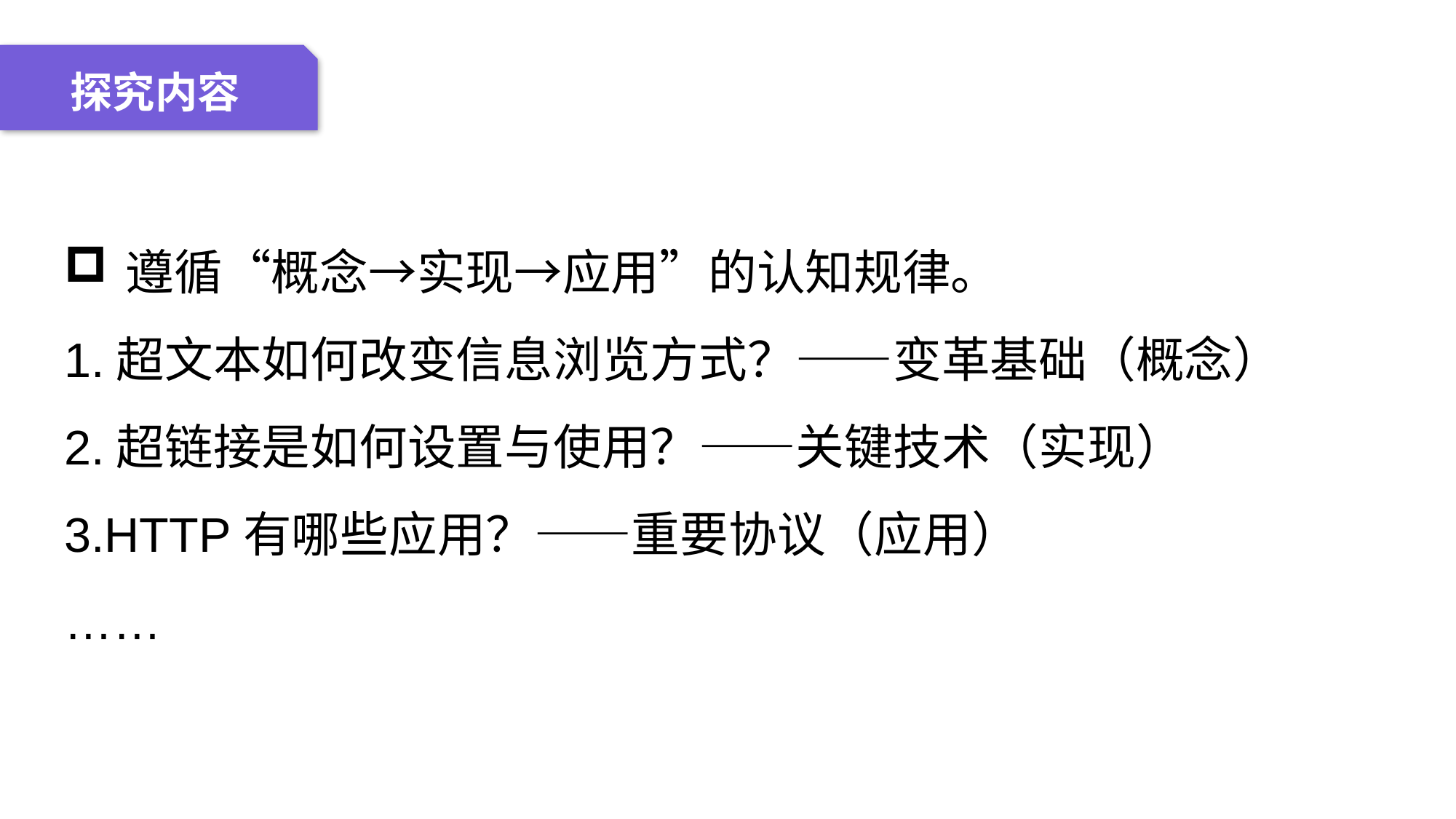

04 名词解释
01 准备过程
02 整体结构
03 重点说明
探究内容
遵循“概念→实现→应用”的认知规律。
1.超文本如何改变信息浏览方式？——变革基础（概念）
2.超链接是如何设置与使用？——关键技术（实现）
3.HTTP有哪些应用？——重要协议（应用）
……